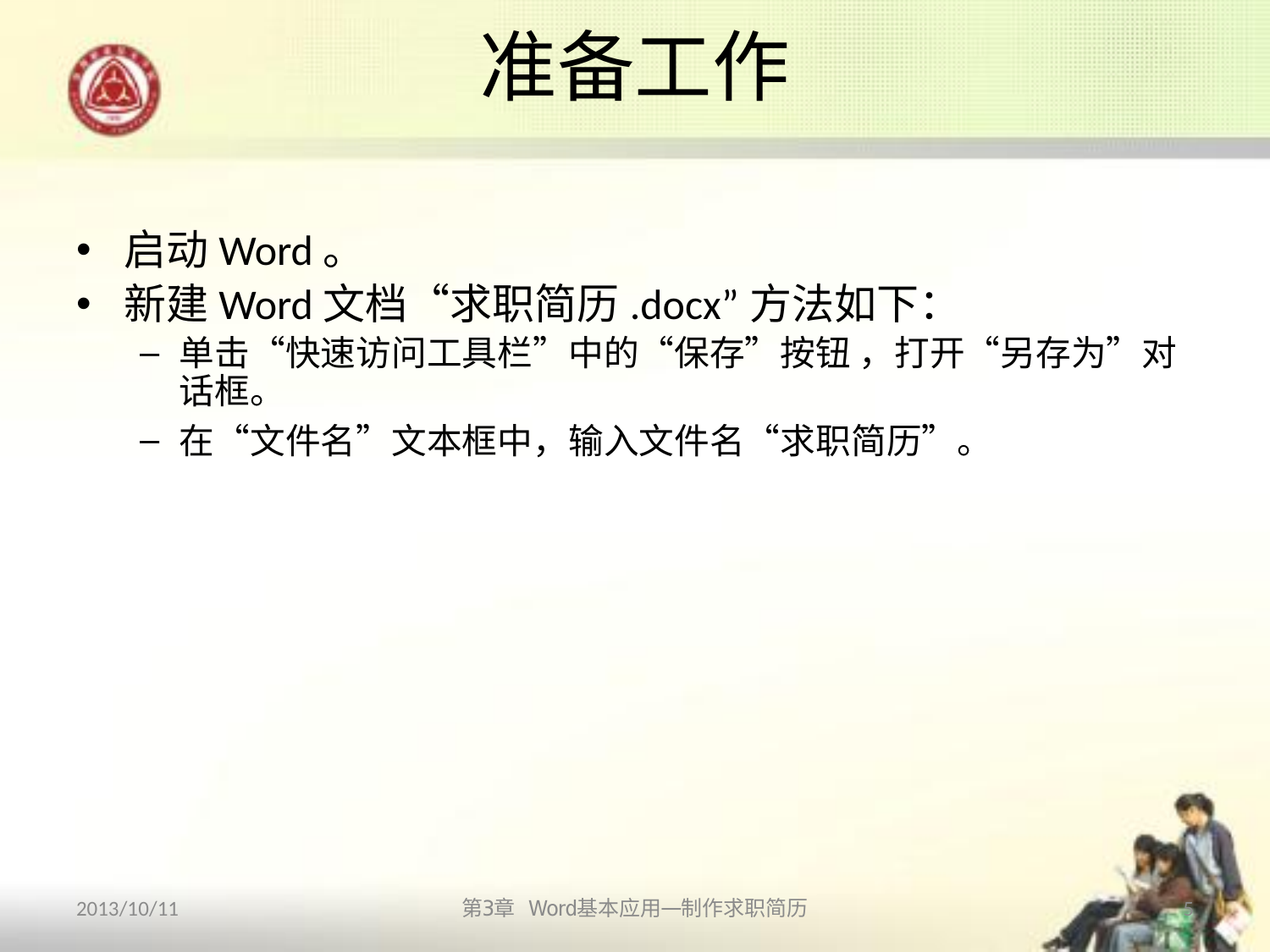

# 准备工作
启动Word。
新建Word文档“求职简历.docx”方法如下：
单击“快速访问工具栏”中的“保存”按钮 ，打开“另存为”对话框。
在“文件名”文本框中，输入文件名“求职简历”。

2013/10/11
第3章  Word基本应用—制作求职简历
5